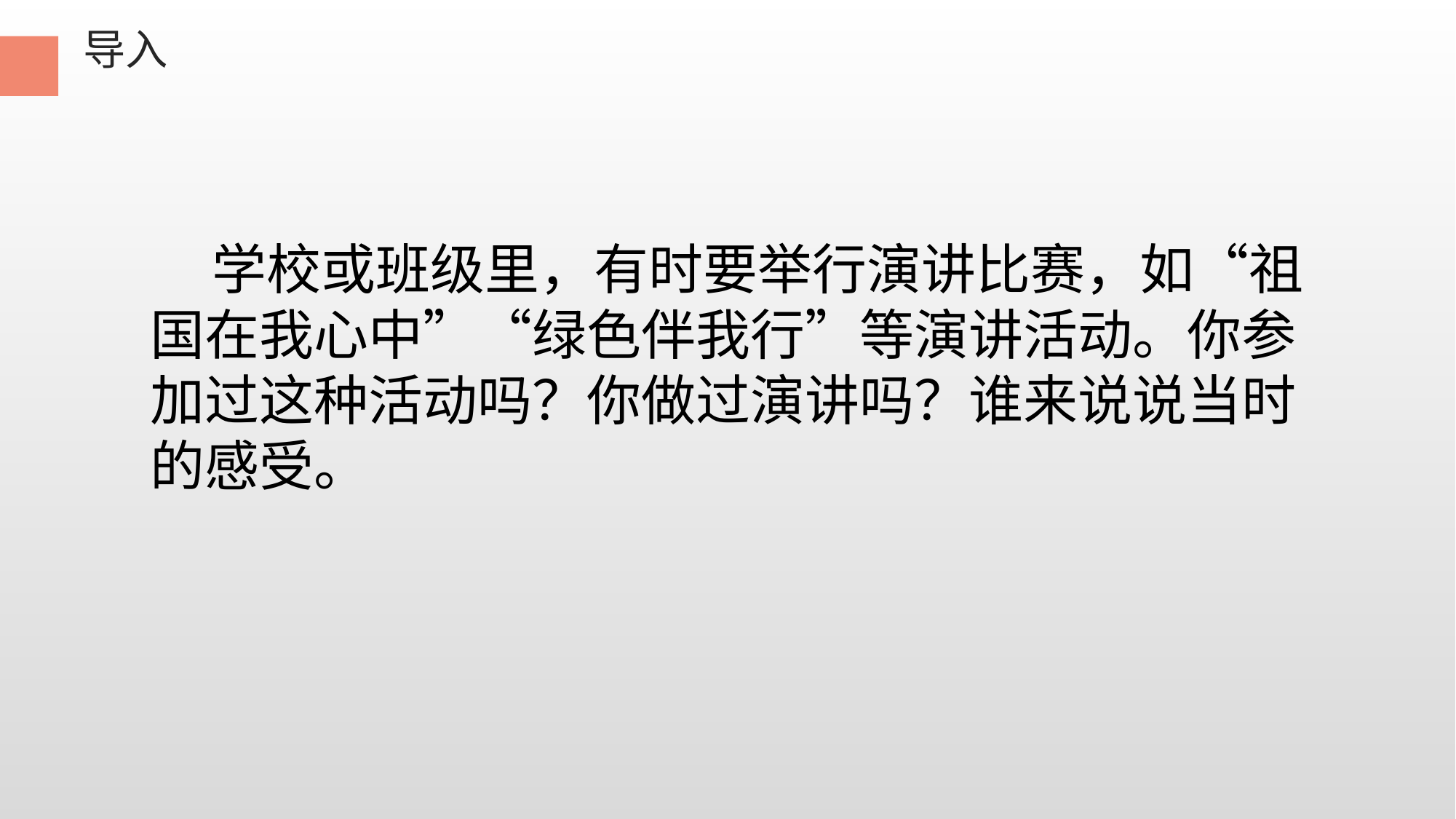

导入

    学校或班级里，有时要举行演讲比赛，如“祖国在我心中”“绿色伴我行”等演讲活动。你参加过这种活动吗？你做过演讲吗？谁来说说当时的感受。
3